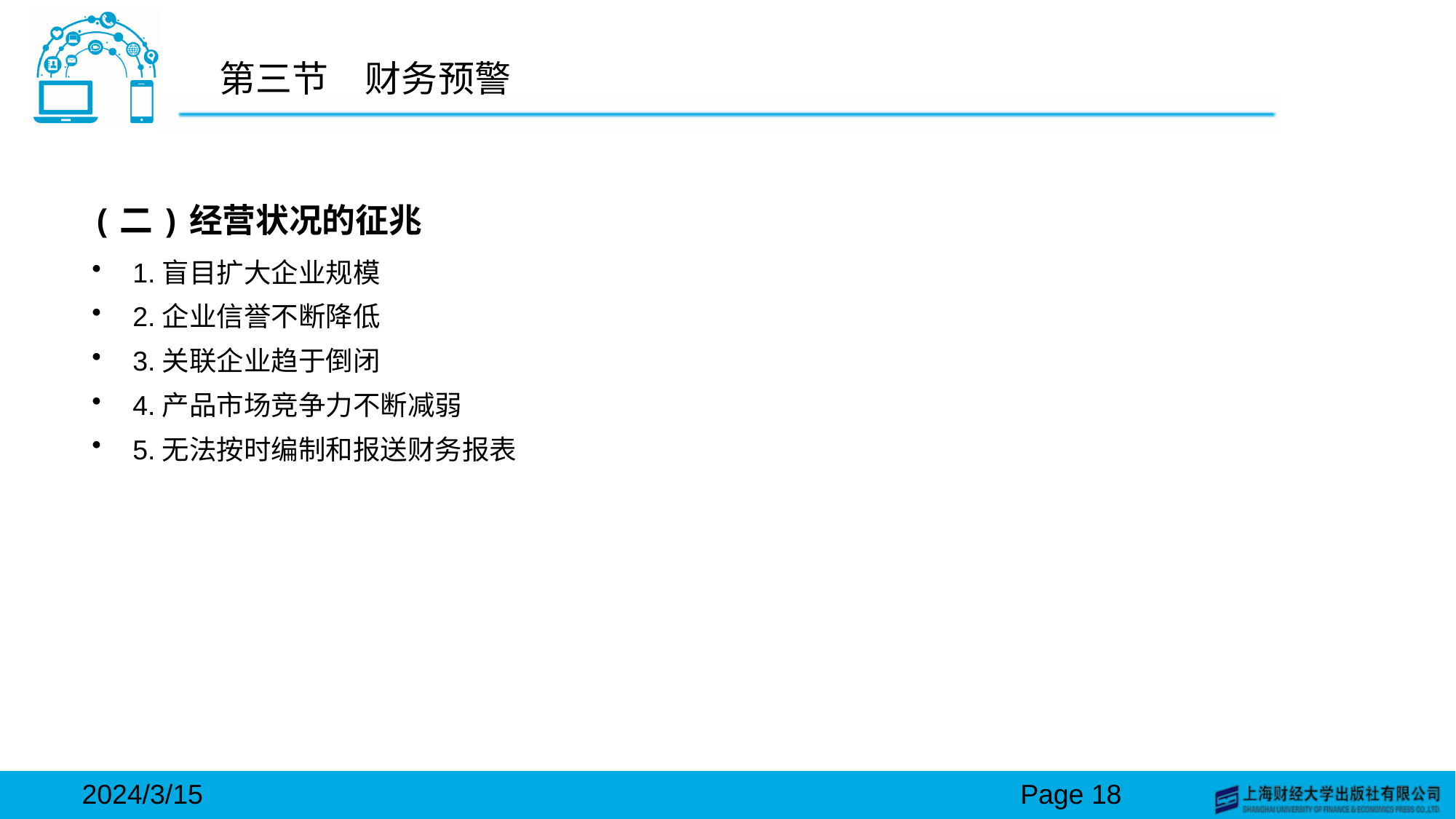

# 第三节　财务预警
(二)经营状况的征兆
1.盲目扩大企业规模
2.企业信誉不断降低
3.关联企业趋于倒闭
4.产品市场竞争力不断减弱
5.无法按时编制和报送财务报表

2024/3/15
Page 18